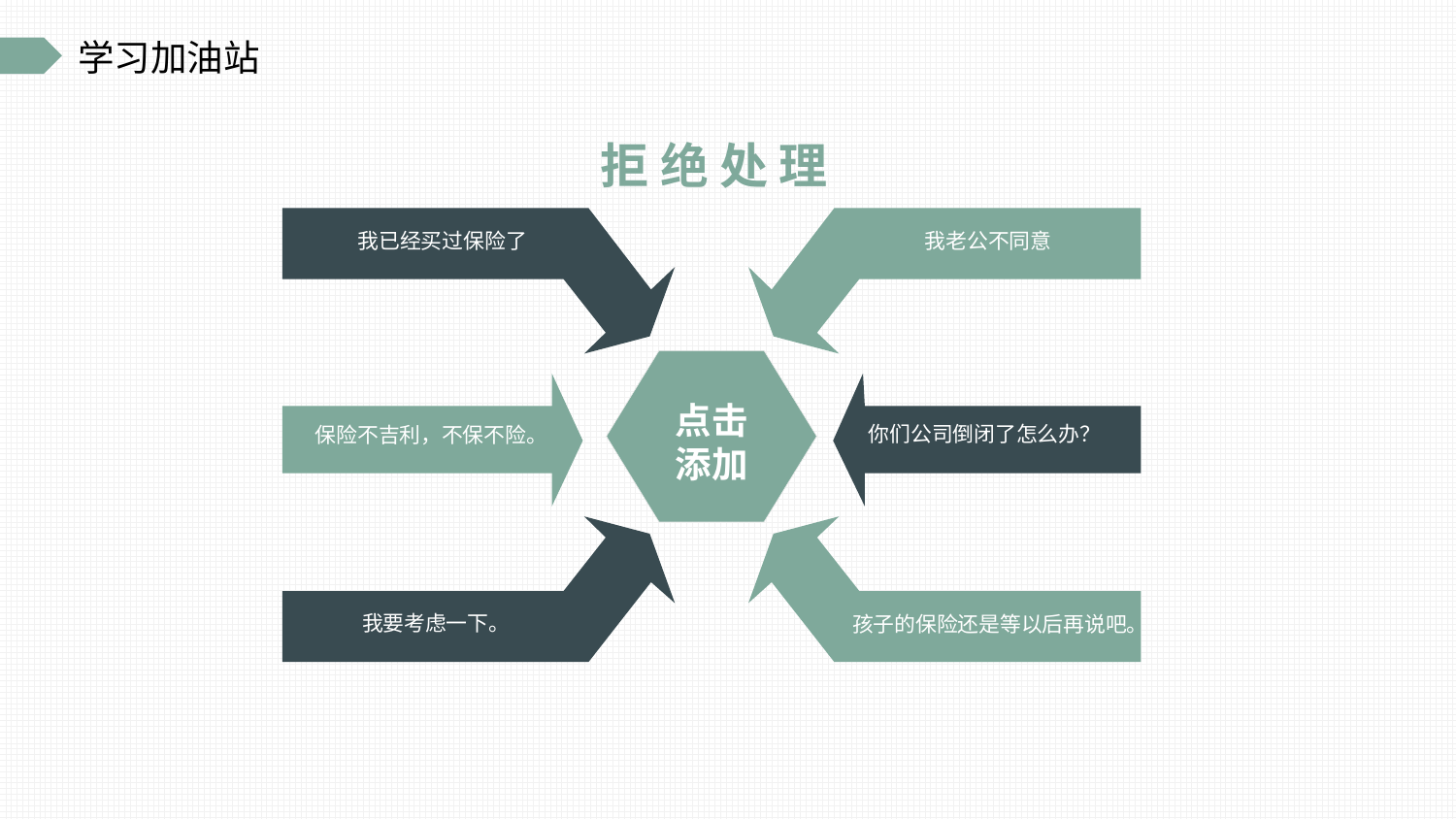

拒 绝 处 理

我已经买过保险了
我老公不同意

点击
添加

你们公司倒闭了怎么办？
保险不吉利，不保不险。

我要考虑一下。
孩子的保险还是等以后再说吧。